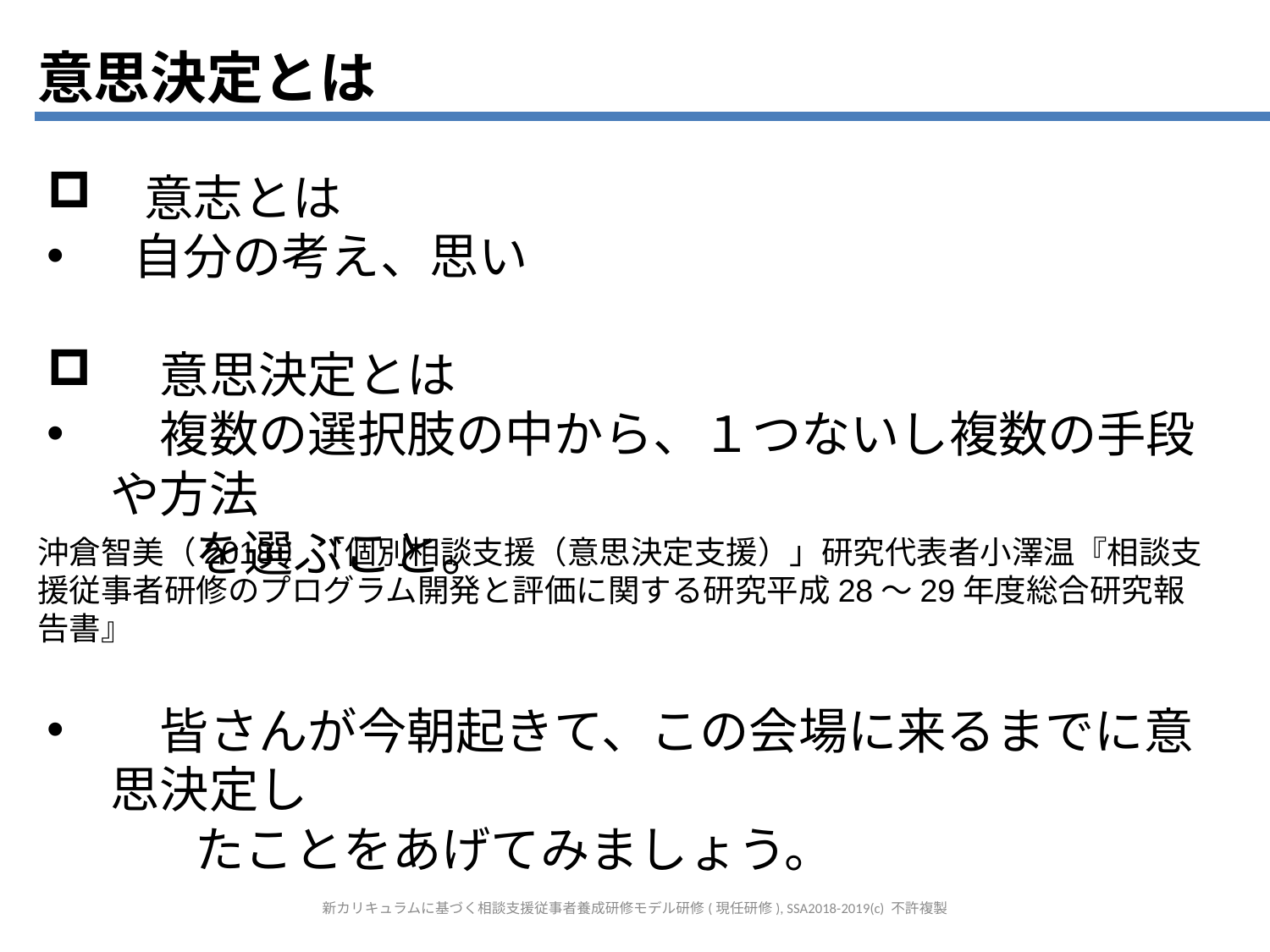

意思決定とは
　意志とは
 自分の考え、思い

　意思決定とは
　複数の選択肢の中から、１つないし複数の手段や方法
　　　を選ぶこと。

　皆さんが今朝起きて、この会場に来るまでに意思決定し
　　　たことをあげてみましょう。
沖倉智美（2018）「個別相談支援（意思決定支援）」研究代表者小澤温『相談支援従事者研修のプログラム開発と評価に関する研究平成28～29年度総合研究報告書』
新カリキュラムに基づく相談支援従事者養成研修モデル研修(現任研修), SSA2018-2019(c) 不許複製